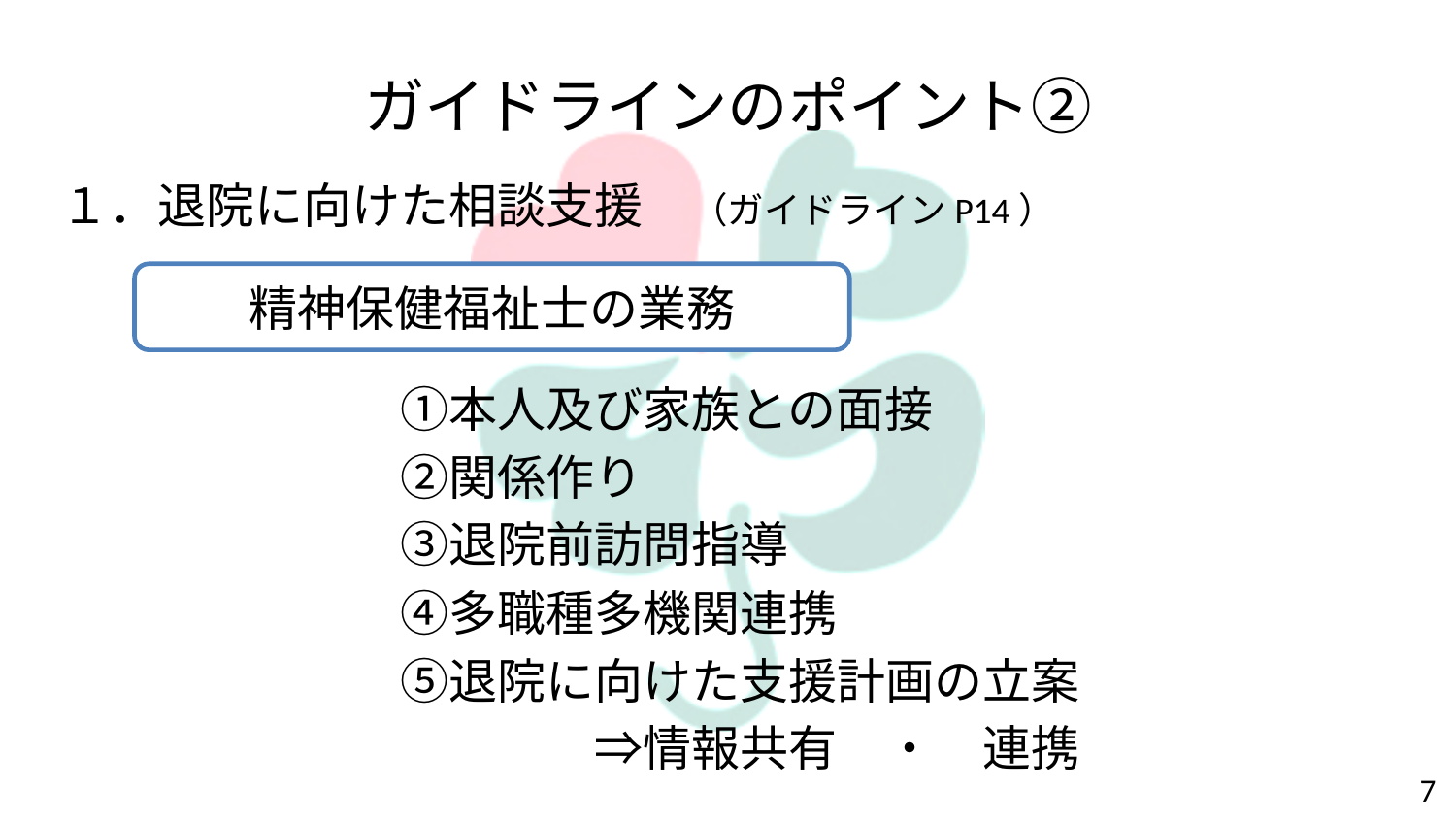

# ガイドラインのポイント②
１．退院に向けた相談支援　（ガイドラインP14）

　　　　　　　①本人及び家族との面接
　　　　　　　②関係作り
　　　　　　　③退院前訪問指導
　　　　　　　④多職種多機関連携
　　　　　　　⑤退院に向けた支援計画の立案
　　　　　　　　　　　⇒情報共有　・　連携
精神保健福祉士の業務
7